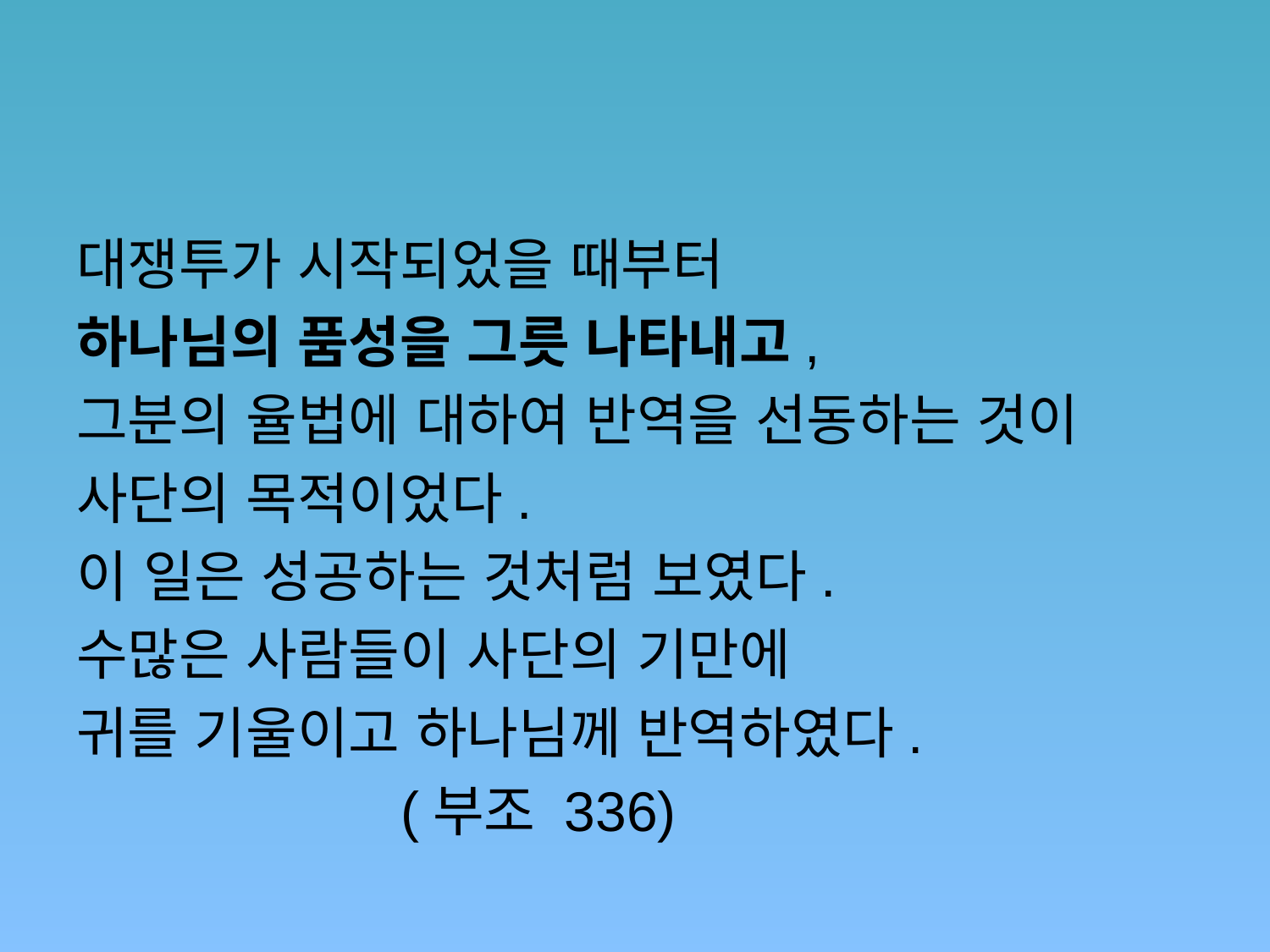

#
대쟁투가 시작되었을 때부터
하나님의 품성을 그릇 나타내고,
그분의 율법에 대하여 반역을 선동하는 것이
사단의 목적이었다.
이 일은 성공하는 것처럼 보였다.
수많은 사람들이 사단의 기만에
귀를 기울이고 하나님께 반역하였다.
                     (부조 336)